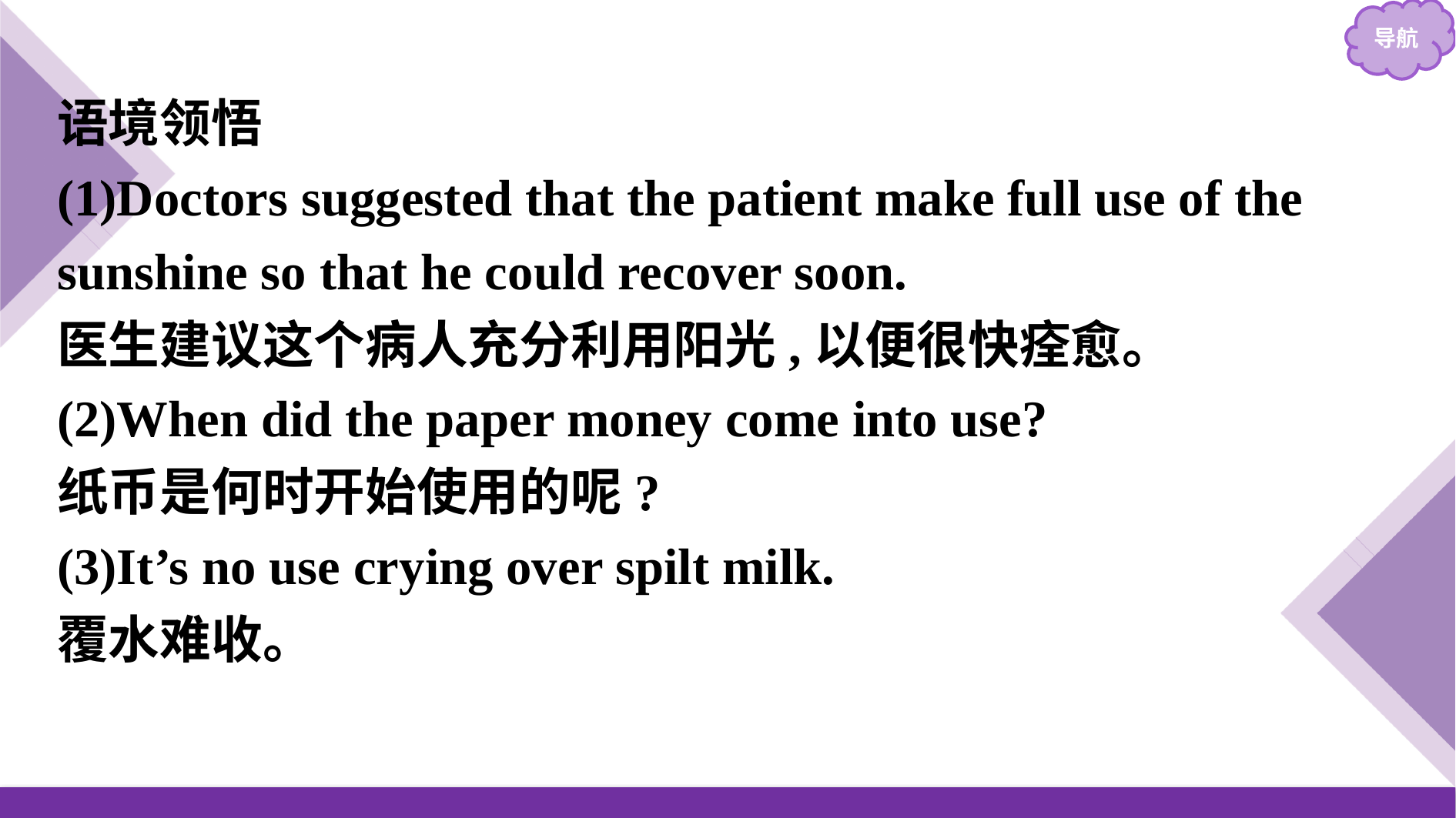

语境领悟
(1)Doctors suggested that the patient make full use of the sunshine so that he could recover soon.
医生建议这个病人充分利用阳光,以便很快痊愈。
(2)When did the paper money come into use?
纸币是何时开始使用的呢?
(3)It’s no use crying over spilt milk.
覆水难收。